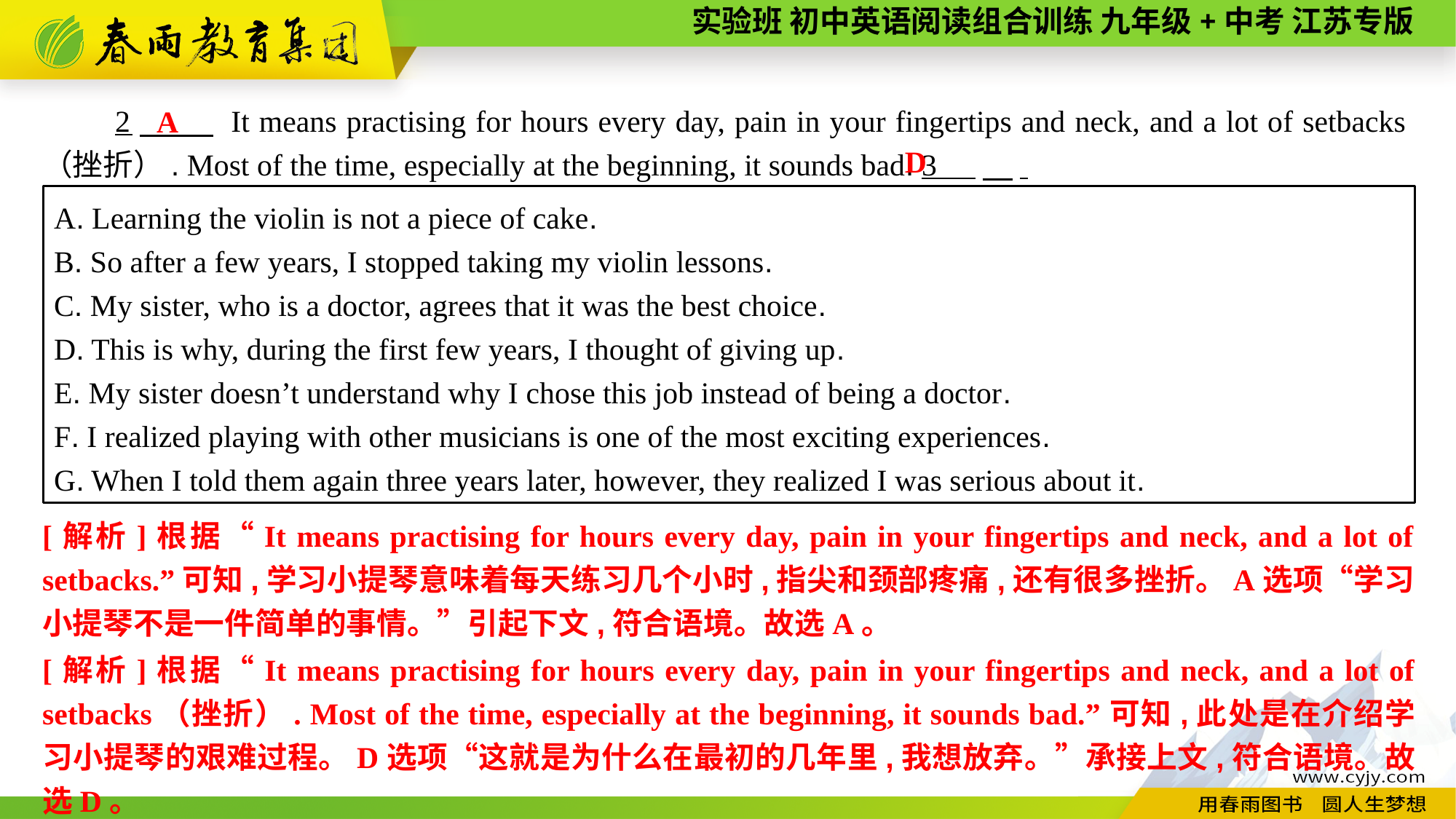

2　      It means practising for hours every day, pain in your fingertips and neck, and a lot of setbacks（挫折）. Most of the time, especially at the beginning, it sounds bad. 3     　.
A
D
A. Learning the violin is not a piece of cake.
B. So after a few years, I stopped taking my violin lessons.
C. My sister, who is a doctor, agrees that it was the best choice.
D. This is why, during the first few years, I thought of giving up.
E. My sister doesn’t understand why I chose this job instead of being a doctor.
F. I realized playing with other musicians is one of the most exciting experiences.
G. When I told them again three years later, however, they realized I was serious about it.
[解析]根据“It means practising for hours every day, pain in your fingertips and neck, and a lot of setbacks.”可知,学习小提琴意味着每天练习几个小时,指尖和颈部疼痛,还有很多挫折。A选项“学习小提琴不是一件简单的事情。”引起下文,符合语境。故选A。
[解析]根据“It means practising for hours every day, pain in your fingertips and neck, and a lot of setbacks（挫折）. Most of the time, especially at the beginning, it sounds bad.”可知,此处是在介绍学习小提琴的艰难过程。D选项“这就是为什么在最初的几年里,我想放弃。”承接上文,符合语境。故选D。